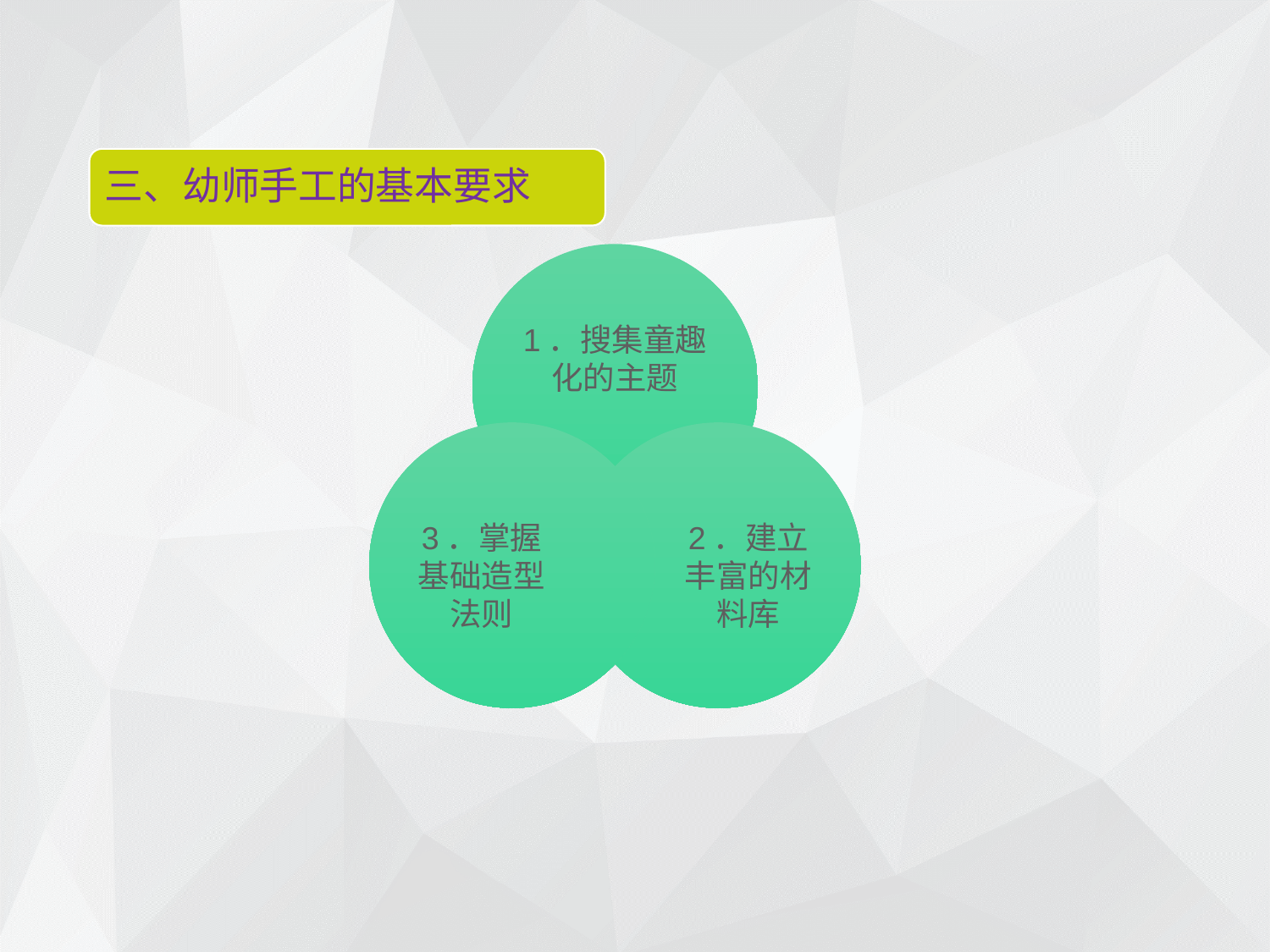

三、幼师手工的基本要求
1．搜集童趣化的主题
2．建立丰富的材料库
3．掌握基础造型法则